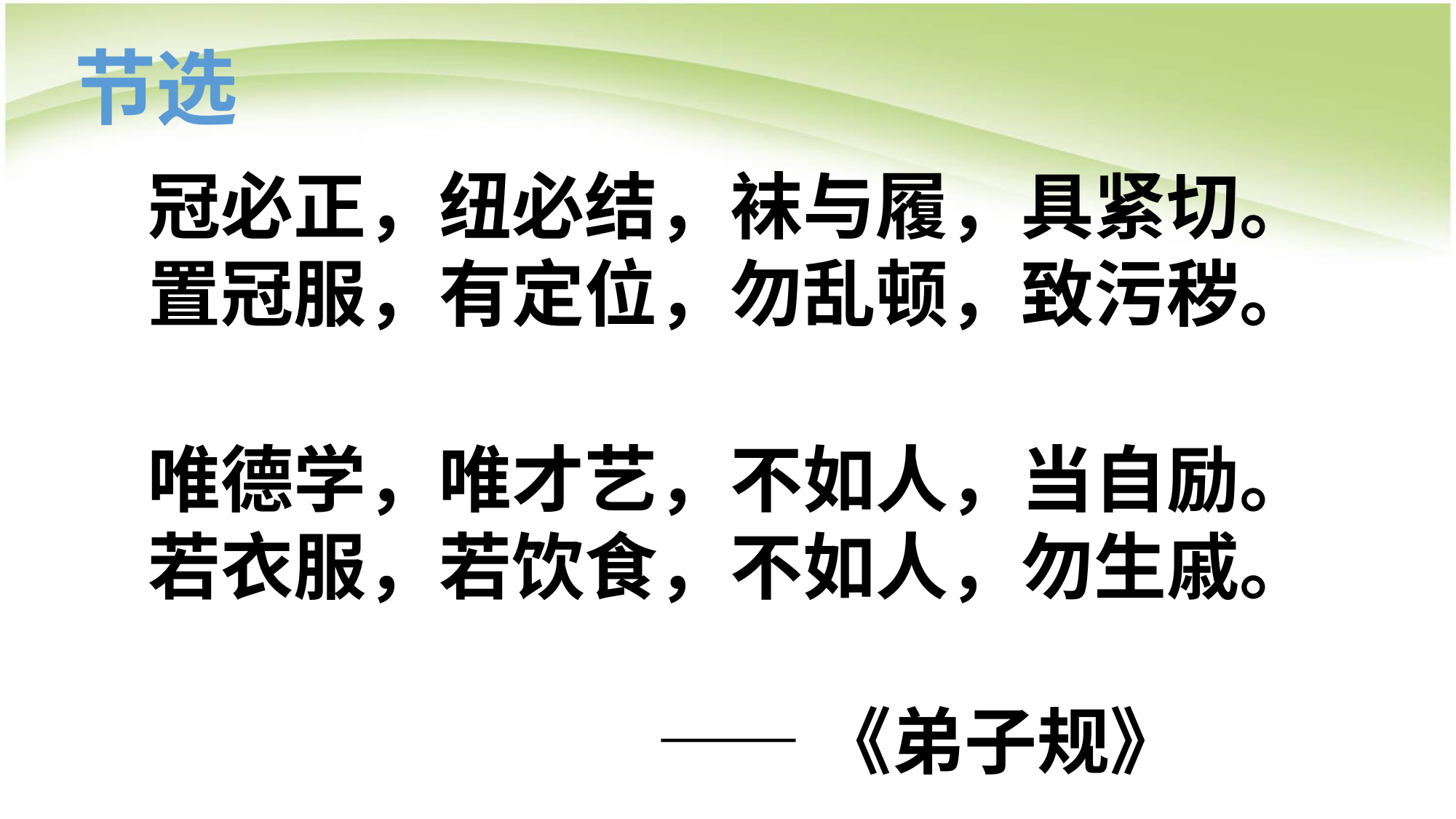

节选
冠必正，纽必结，袜与履，具紧切。
置冠服，有定位，勿乱顿，致污秽。

唯德学，唯才艺，不如人，当自励。
若衣服，若饮食，不如人，勿生戚。

                               ——《弟子规》